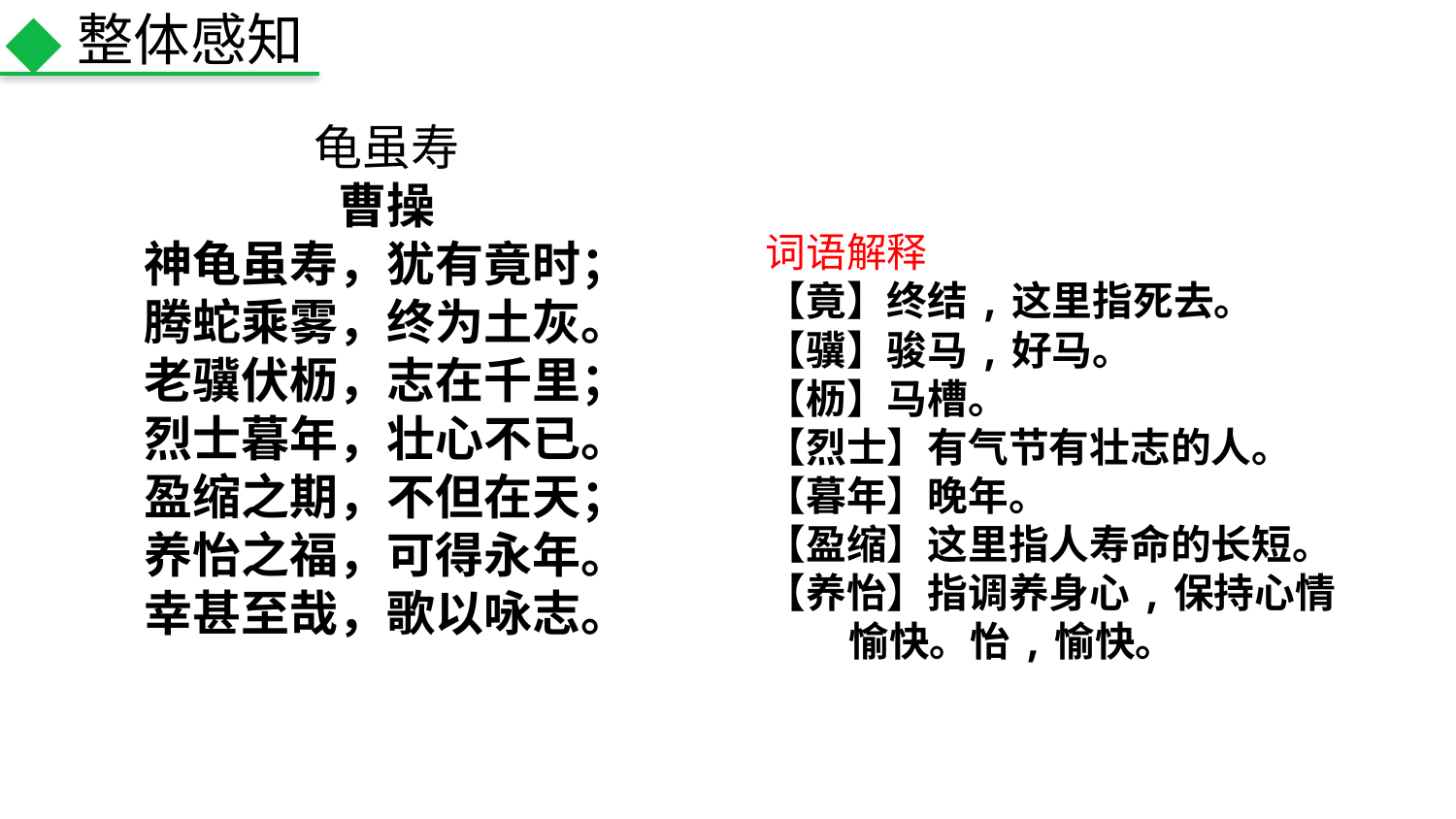

整体感知

龟虽寿
曹操
神龟虽寿，犹有竟时；
腾蛇乘雾，终为土灰。
老骥伏枥，志在千里；
烈士暮年，壮心不已。
盈缩之期，不但在天；
养怡之福，可得永年。
幸甚至哉，歌以咏志。
词语解释
【竟】终结,这里指死去。
【骥】骏马,好马。
【枥】马槽。
【烈士】有气节有壮志的人。
【暮年】晚年。
【盈缩】这里指人寿命的长短。
【养怡】指调养身心,保持心情
        愉快。怡,愉快。